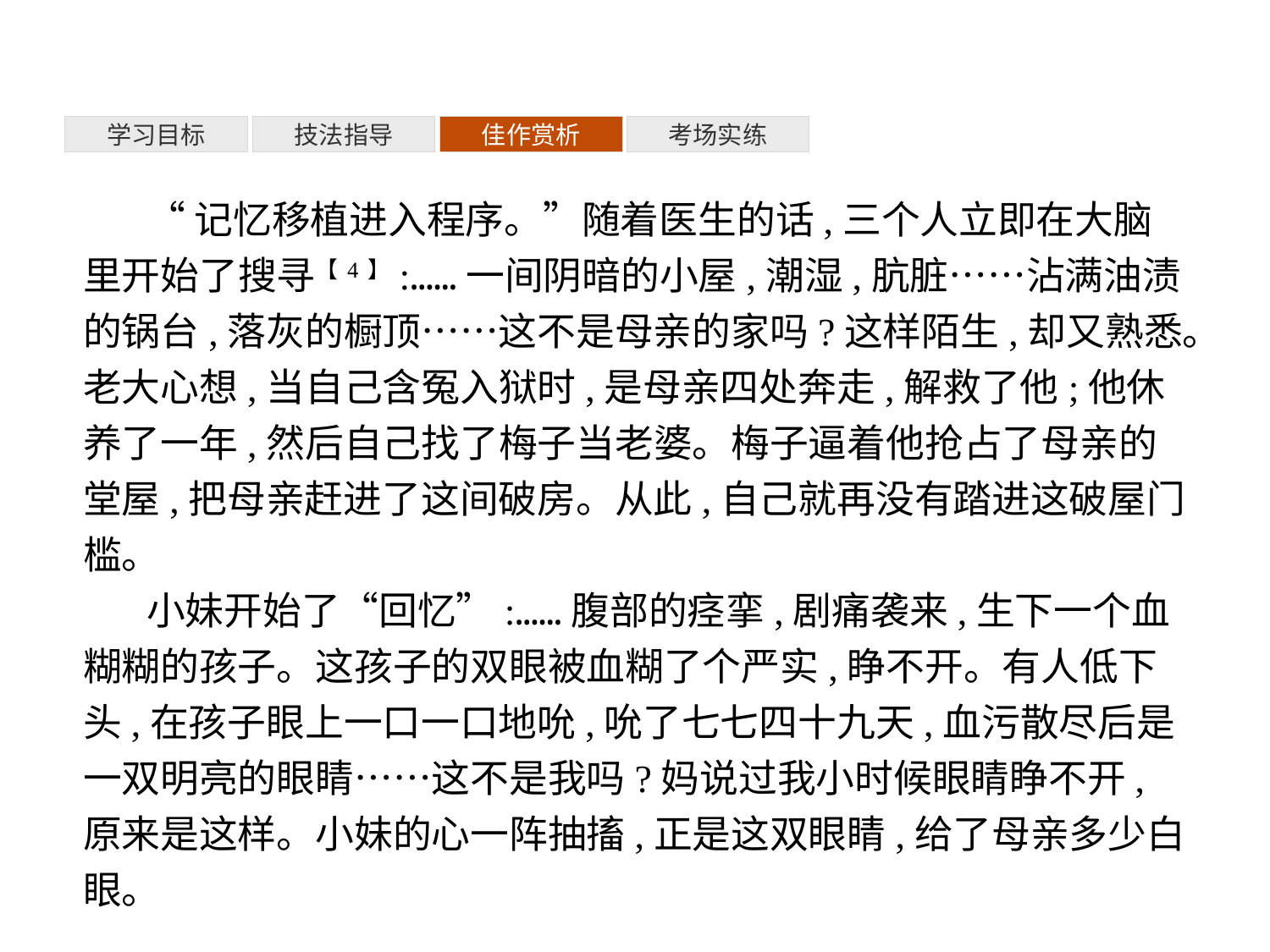

考场实练
佳作赏析
技法指导
学习目标
“记忆移植进入程序。”随着医生的话,三个人立即在大脑里开始了搜寻【4】:……一间阴暗的小屋,潮湿,肮脏……沾满油渍的锅台,落灰的橱顶……这不是母亲的家吗?这样陌生,却又熟悉。老大心想,当自己含冤入狱时,是母亲四处奔走,解救了他;他休养了一年,然后自己找了梅子当老婆。梅子逼着他抢占了母亲的堂屋,把母亲赶进了这间破房。从此,自己就再没有踏进这破屋门槛。
小妹开始了“回忆”:……腹部的痉挛,剧痛袭来,生下一个血糊糊的孩子。这孩子的双眼被血糊了个严实,睁不开。有人低下头,在孩子眼上一口一口地吮,吮了七七四十九天,血污散尽后是一双明亮的眼睛……这不是我吗?妈说过我小时候眼睛睁不开,原来是这样。小妹的心一阵抽搐,正是这双眼睛,给了母亲多少白眼。